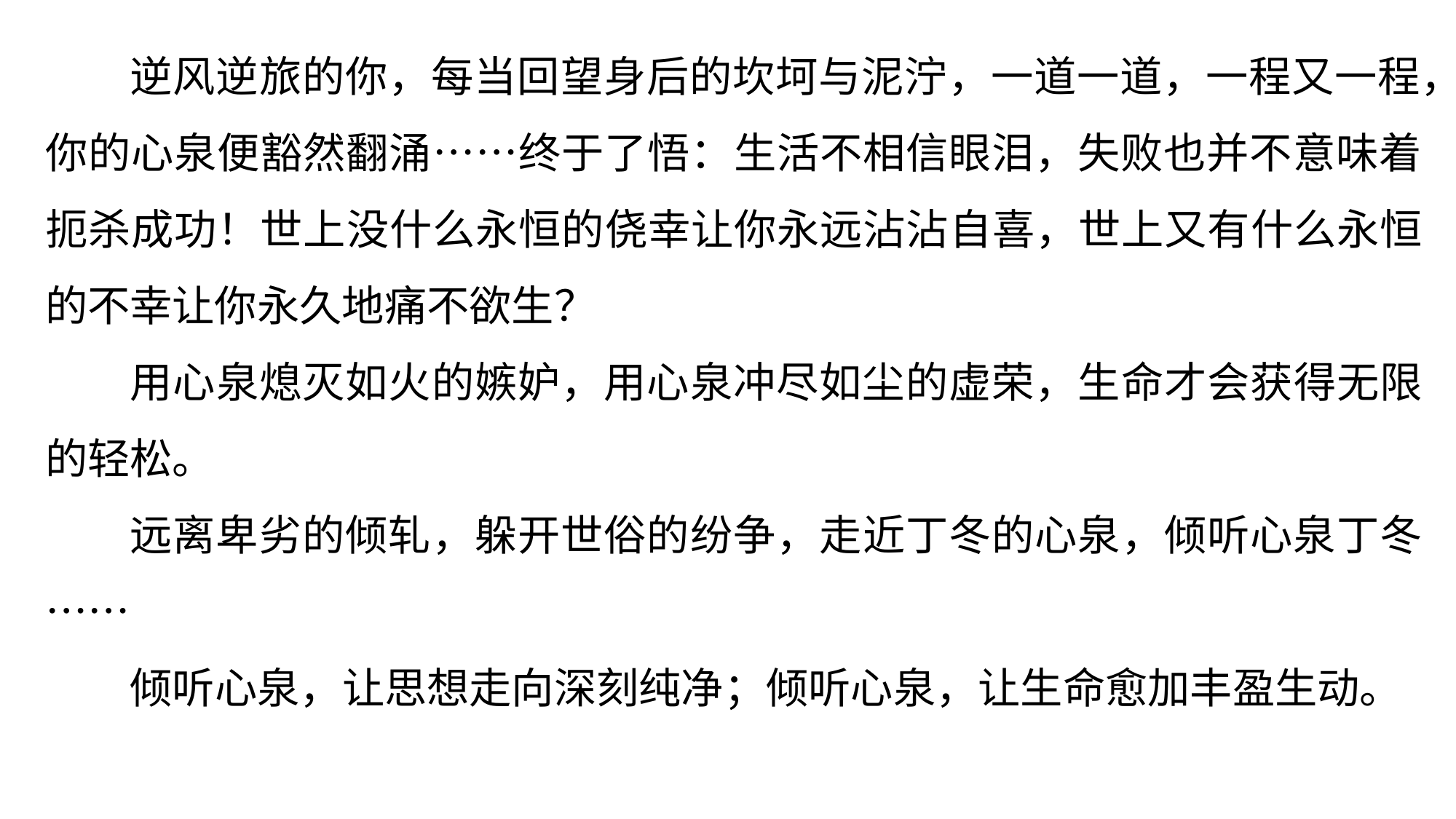

逆风逆旅的你，每当回望身后的坎坷与泥泞，一道一道，一程又一程，你的心泉便豁然翻涌……终于了悟：生活不相信眼泪，失败也并不意味着扼杀成功！世上没什么永恒的侥幸让你永远沾沾自喜，世上又有什么永恒的不幸让你永久地痛不欲生？
用心泉熄灭如火的嫉妒，用心泉冲尽如尘的虚荣，生命才会获得无限的轻松。
远离卑劣的倾轧，躲开世俗的纷争，走近丁冬的心泉，倾听心泉丁冬……
倾听心泉，让思想走向深刻纯净；倾听心泉，让生命愈加丰盈生动。